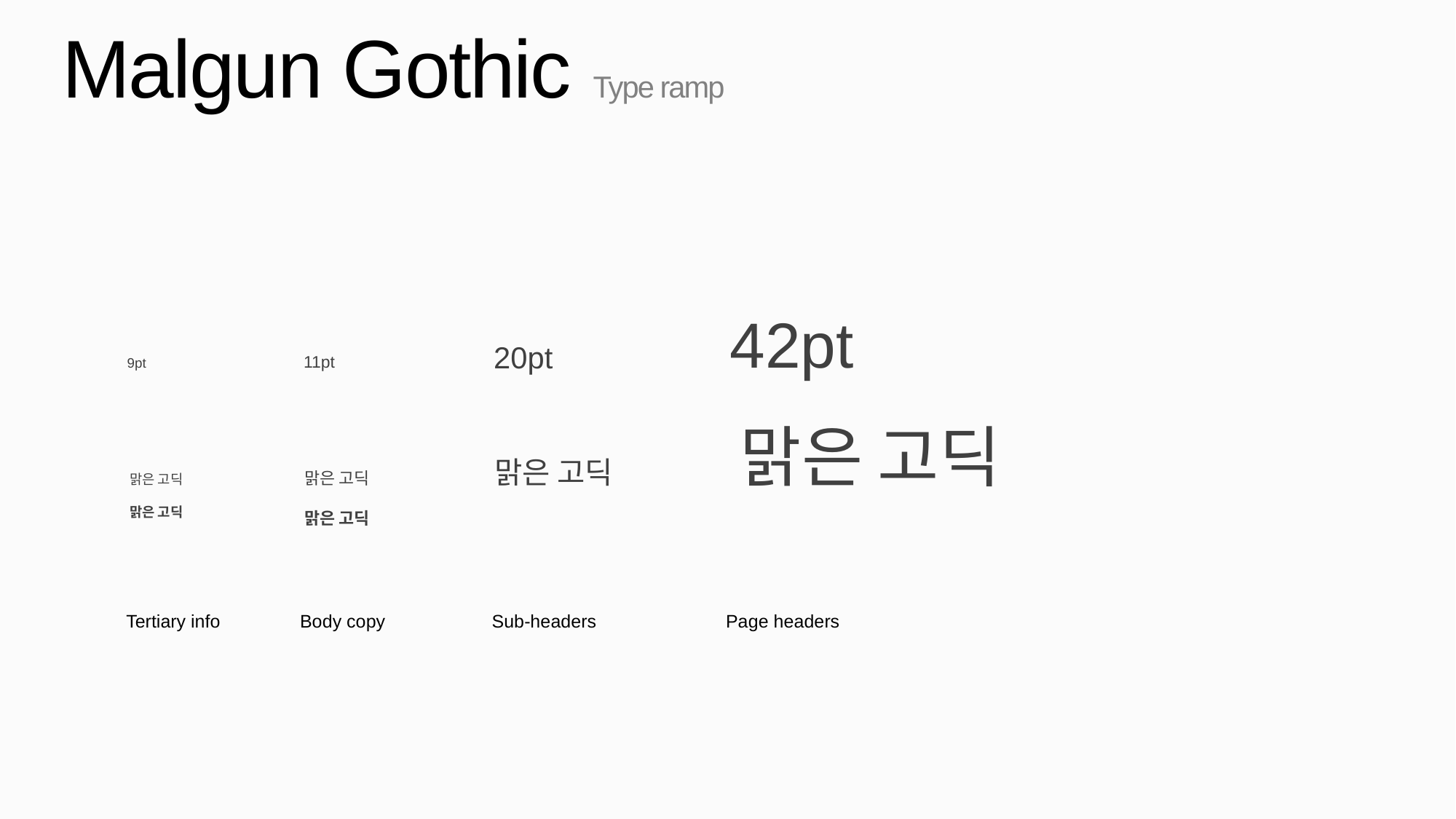

# Malgun Gothic Type ramp

42pt
20pt
11pt
9pt
맑은 고딕

맑은 고딕
맑은 고딕

맑은 고딕
맑은 고딕

맑은 고딕

Tertiary info
Body copy
Sub-headers
Page headers